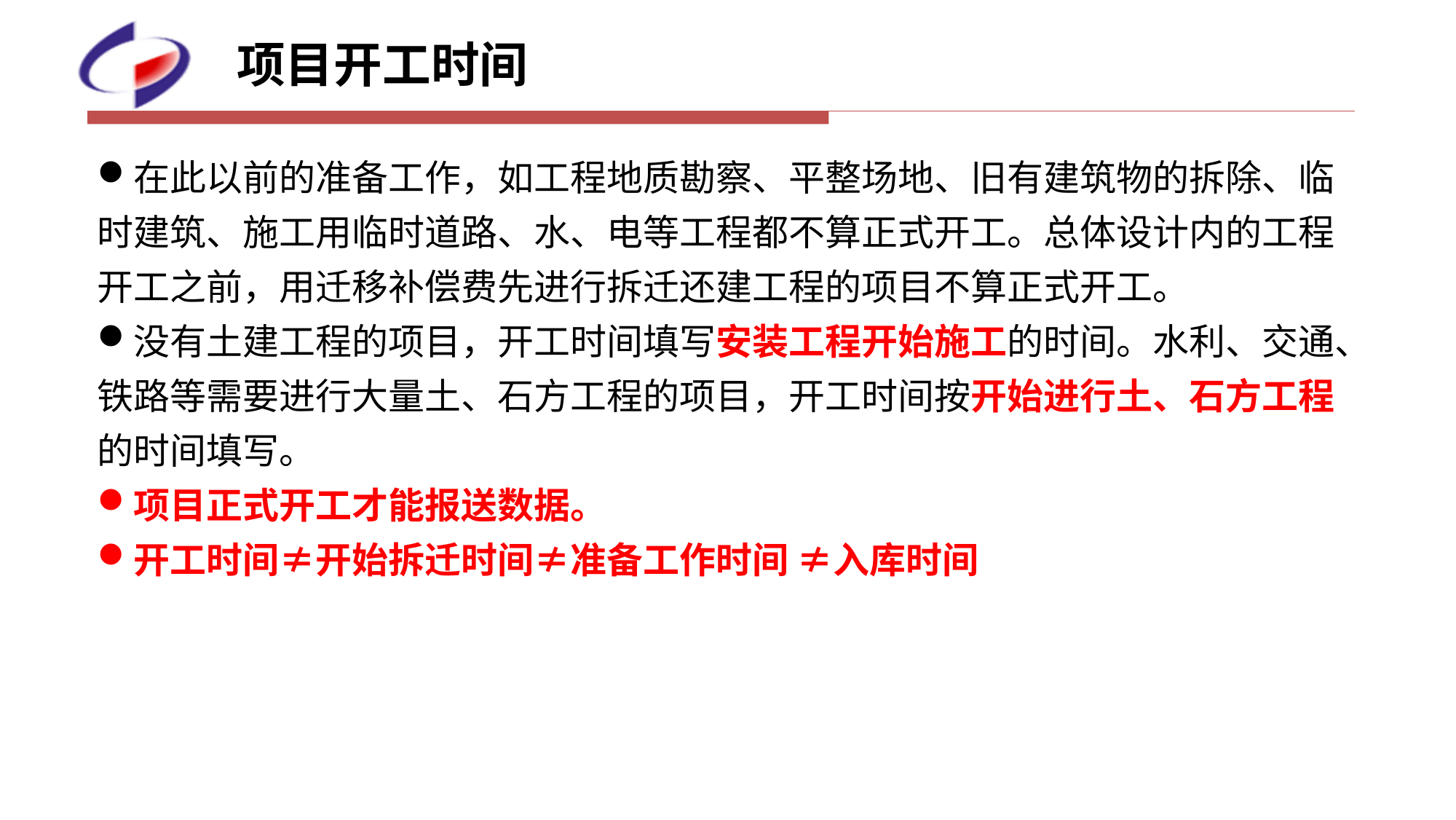

项目开工时间

在此以前的准备工作，如工程地质勘察、平整场地、旧有建筑物的拆除、临时建筑、施工用临时道路、水、电等工程都不算正式开工。总体设计内的工程开工之前，用迁移补偿费先进行拆迁还建工程的项目不算正式开工。
没有土建工程的项目，开工时间填写安装工程开始施工的时间。水利、交通、铁路等需要进行大量土、石方工程的项目，开工时间按开始进行土、石方工程的时间填写。
项目正式开工才能报送数据。
开工时间≠开始拆迁时间≠准备工作时间 ≠入库时间